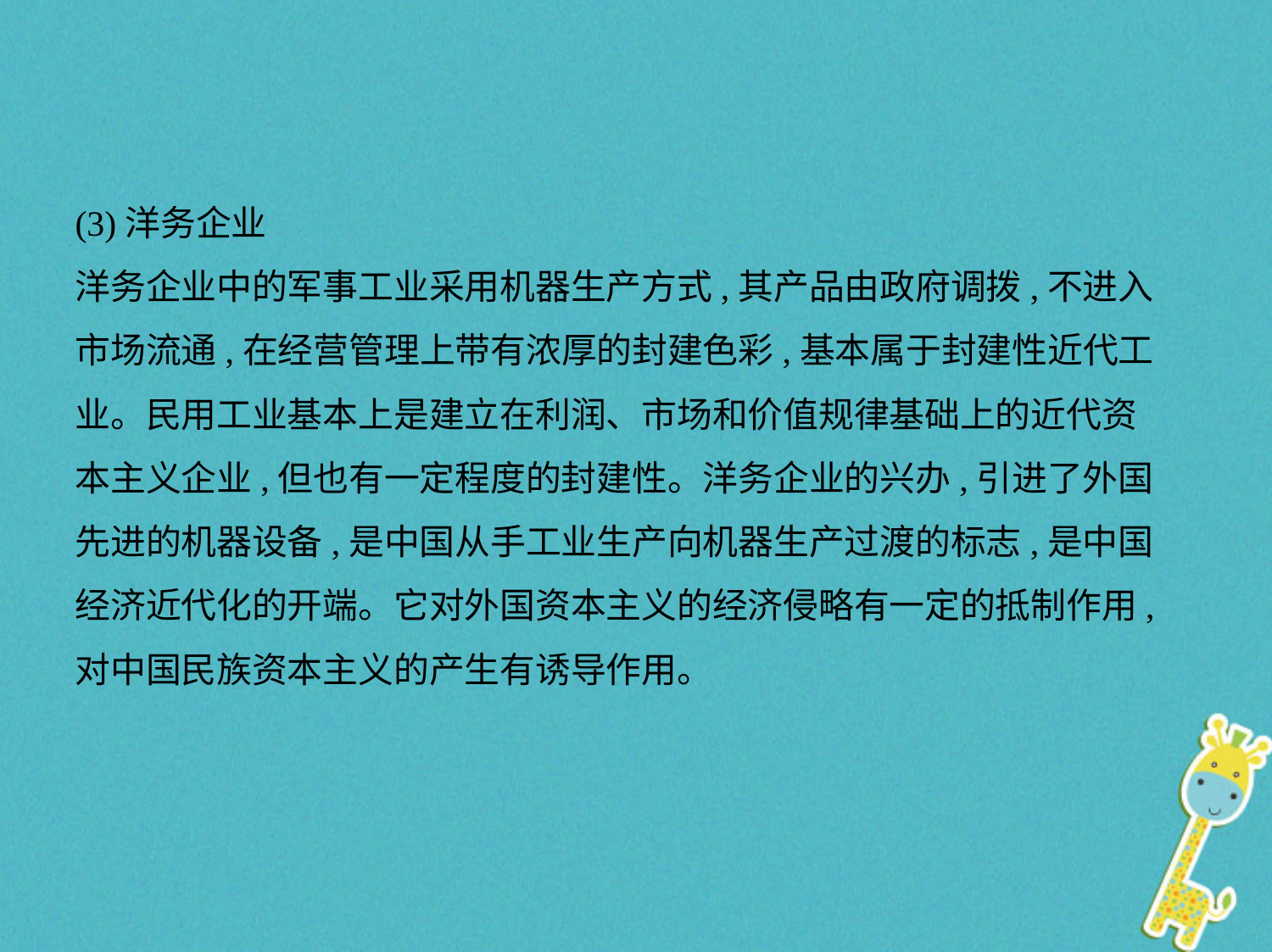

(3)洋务企业
洋务企业中的军事工业采用机器生产方式,其产品由政府调拨,不进入
市场流通,在经营管理上带有浓厚的封建色彩,基本属于封建性近代工
业。民用工业基本上是建立在利润、市场和价值规律基础上的近代资
本主义企业,但也有一定程度的封建性。洋务企业的兴办,引进了外国
先进的机器设备,是中国从手工业生产向机器生产过渡的标志,是中国
经济近代化的开端。它对外国资本主义的经济侵略有一定的抵制作用,
对中国民族资本主义的产生有诱导作用。